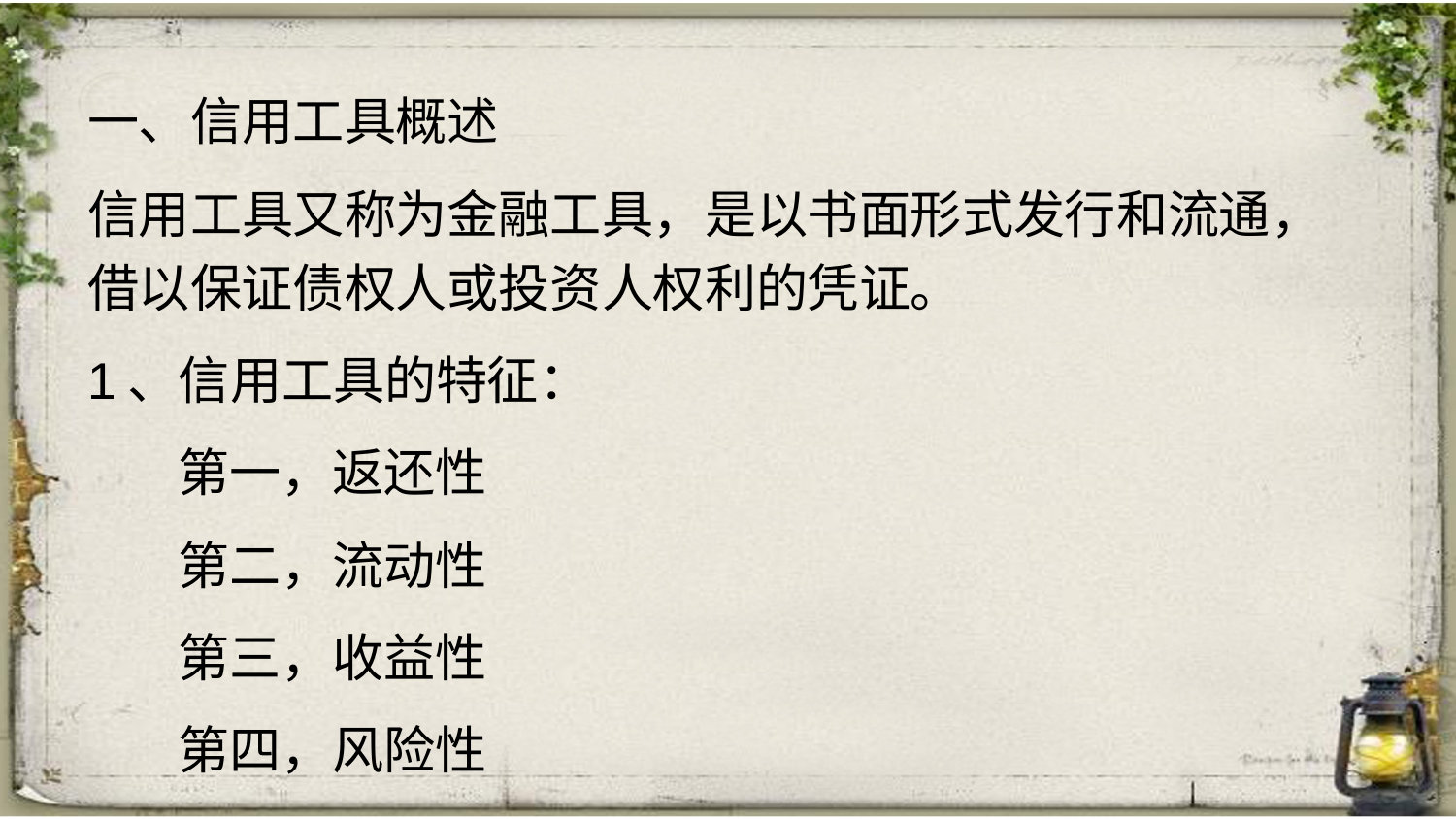

一、信用工具概述
信用工具又称为金融工具，是以书面形式发行和流通，借以保证债权人或投资人权利的凭证。
1、信用工具的特征：
       第一，返还性
       第二，流动性
       第三，收益性
       第四，风险性